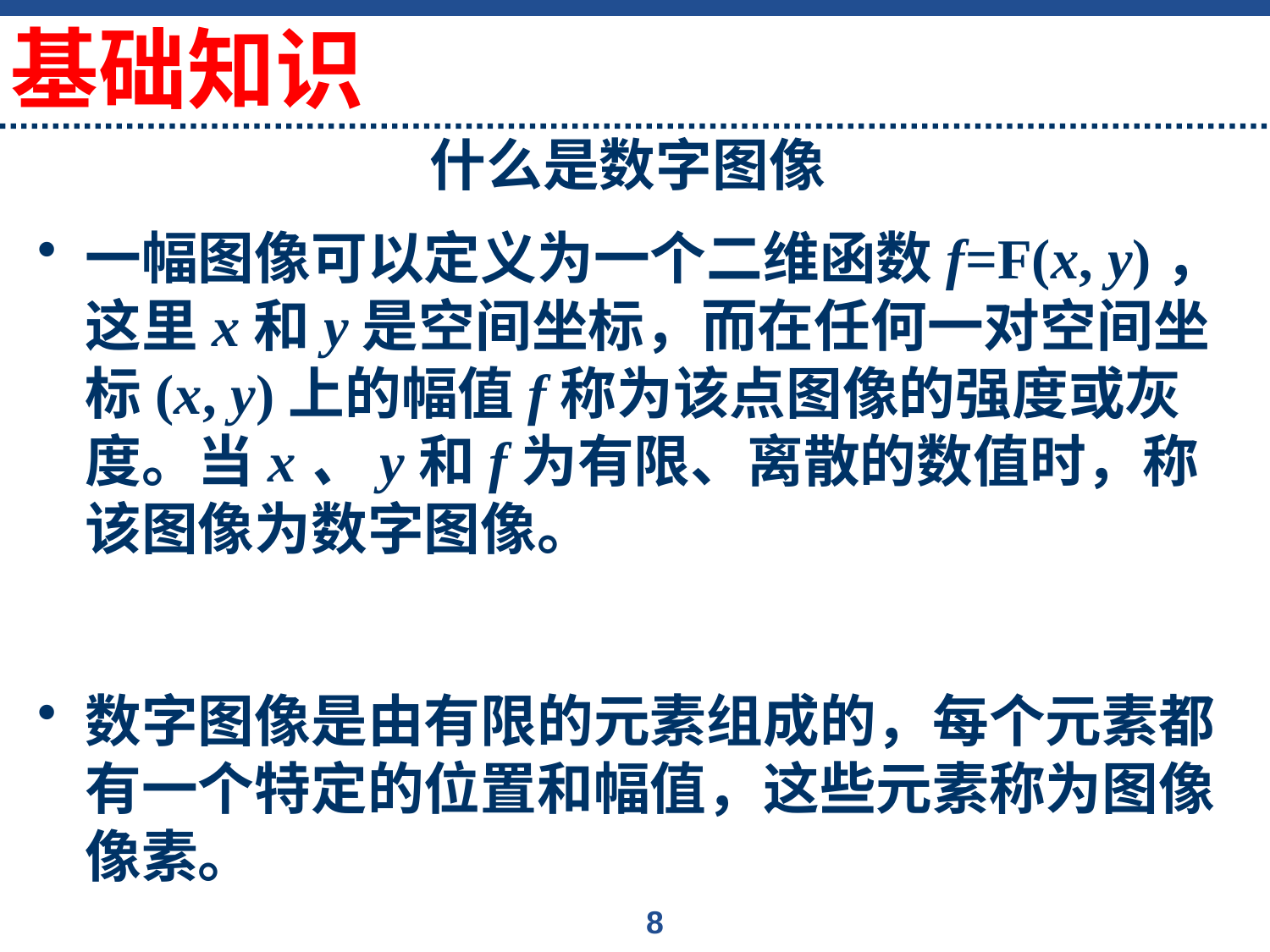

基础知识
# 什么是数字图像
一幅图像可以定义为一个二维函数f=F(x, y)，这里x和y是空间坐标，而在任何一对空间坐标(x, y)上的幅值f称为该点图像的强度或灰度。当x、y和f为有限、离散的数值时，称该图像为数字图像。

数字图像是由有限的元素组成的，每个元素都有一个特定的位置和幅值，这些元素称为图像像素。

8